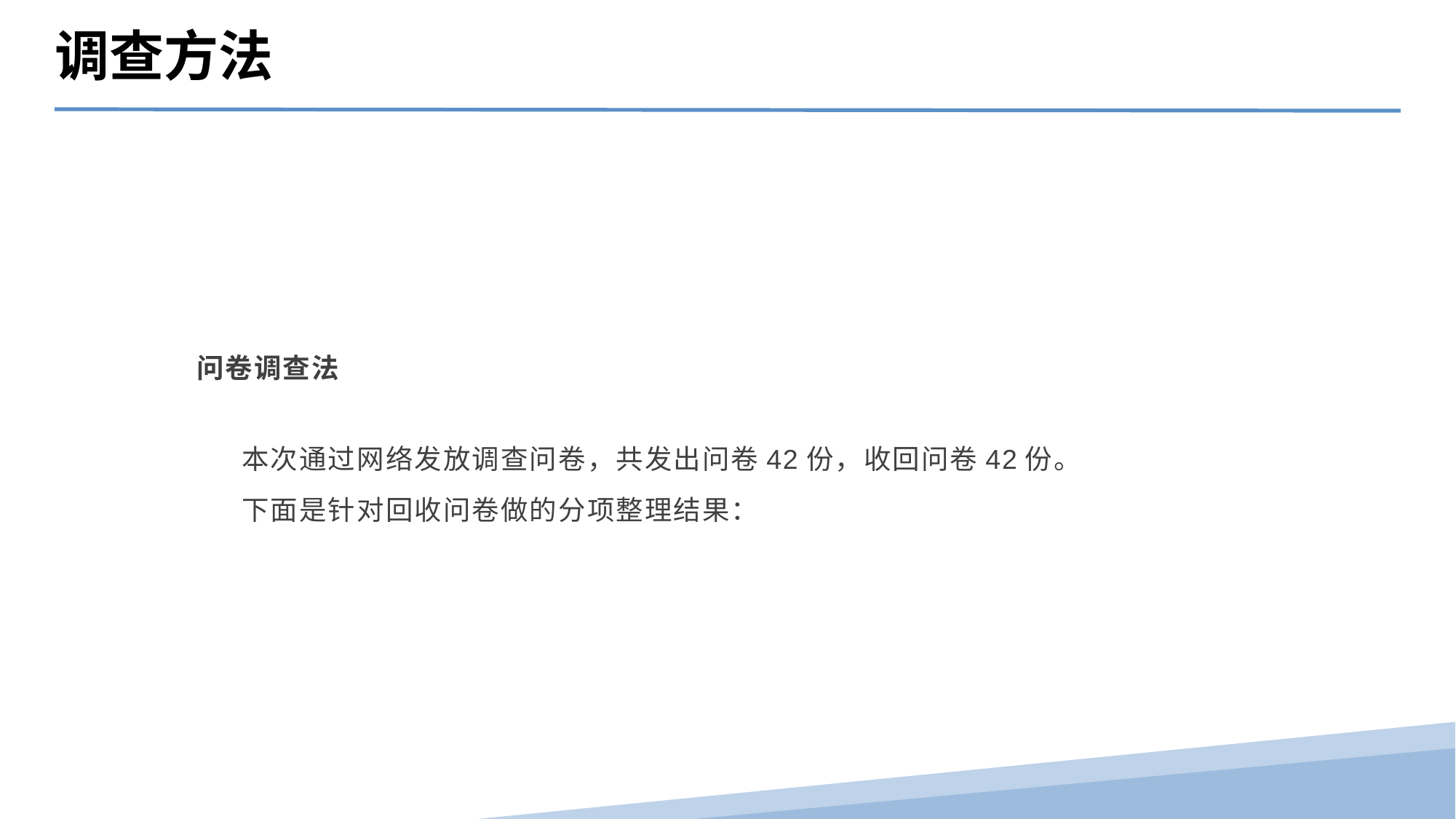

调查方法
问卷调查法

     本次通过网络发放调查问卷，共发出问卷42份，收回问卷42份。
     下面是针对回收问卷做的分项整理结果：